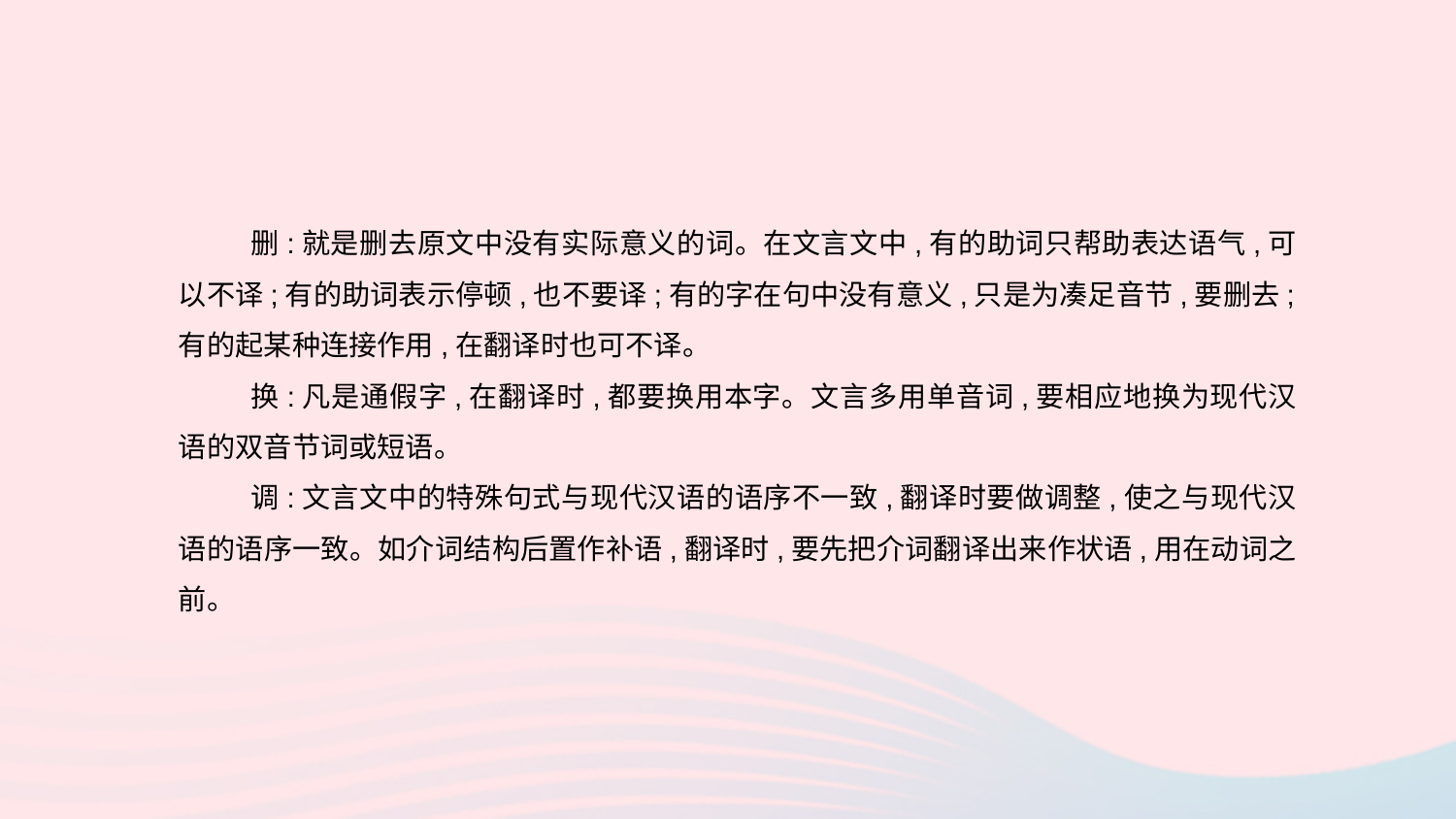

删:就是删去原文中没有实际意义的词。在文言文中,有的助词只帮助表达语气,可以不译;有的助词表示停顿,也不要译;有的字在句中没有意义,只是为凑足音节,要删去;有的起某种连接作用,在翻译时也可不译。
换:凡是通假字,在翻译时,都要换用本字。文言多用单音词,要相应地换为现代汉语的双音节词或短语。
调:文言文中的特殊句式与现代汉语的语序不一致,翻译时要做调整,使之与现代汉语的语序一致。如介词结构后置作补语,翻译时,要先把介词翻译出来作状语,用在动词之前。